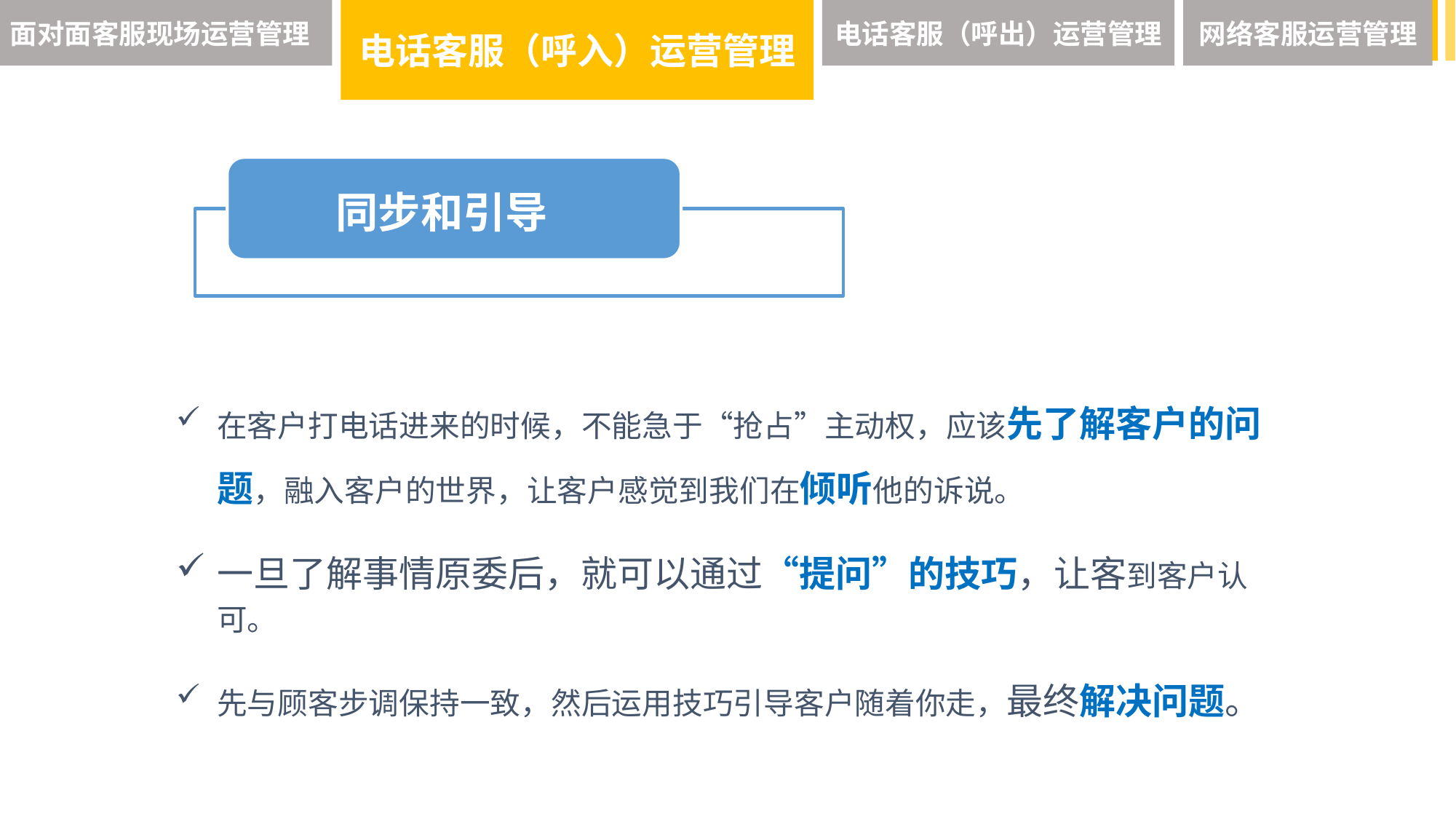

面对面客服现场运营管理
电话客服（呼入）运营管理
电话客服（呼出）运营管理
网络客服运营管理

同步和引导

	同步和引导

在客户打电话进来的时候，不能急于“抢占”主动权，应该先了解客户的问题，融入客户的世界，让客户感觉到我们在倾听他的诉说。

一旦了解事情原委后，就可以通过“提问”的技巧，让客到客户认可。

先与顾客步调保持一致，然后运用技巧引导客户随着你走，最终解决问题。